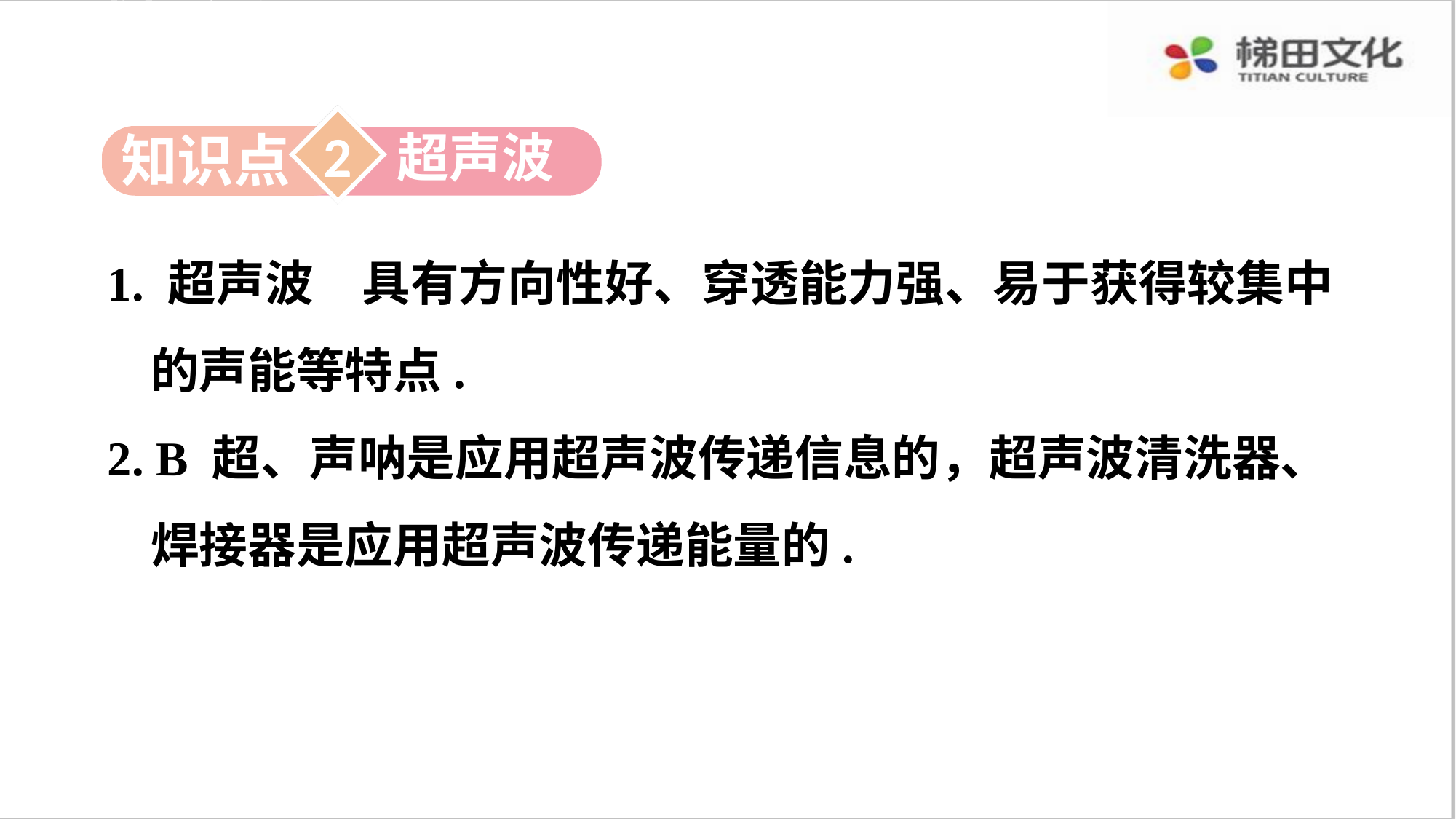

感悟新知
2
超声波
知识点

1. 超声波　具有方向性好、穿透能力强、易于获得较集中的声能等特点.
2. B 超、声呐是应用超声波传递信息的，超声波清洗器、焊接器是应用超声波传递能量的.